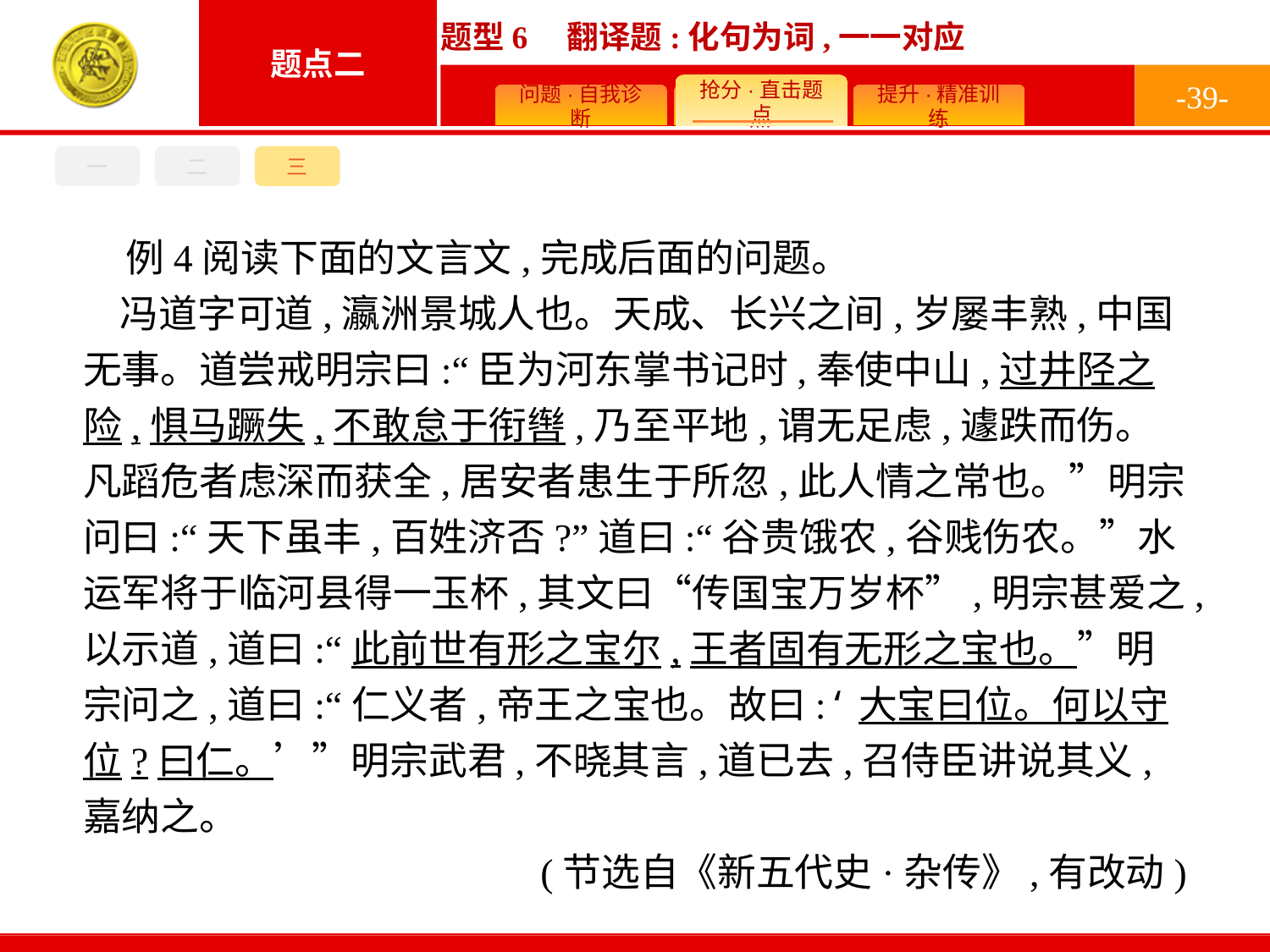

-39-
一
二
三
例4阅读下面的文言文,完成后面的问题。
冯道字可道,瀛洲景城人也。天成、长兴之间,岁屡丰熟,中国无事。道尝戒明宗曰:“臣为河东掌书记时,奉使中山,过井陉之险,惧马蹶失,不敢怠于衔辔,乃至平地,谓无足虑,遽跌而伤。凡蹈危者虑深而获全,居安者患生于所忽,此人情之常也。”明宗问曰:“天下虽丰,百姓济否?”道曰:“谷贵饿农,谷贱伤农。”水运军将于临河县得一玉杯,其文曰“传国宝万岁杯”,明宗甚爱之,以示道,道曰:“此前世有形之宝尔,王者固有无形之宝也。”明宗问之,道曰:“仁义者,帝王之宝也。故曰:‘大宝曰位。何以守位?曰仁。’”明宗武君,不晓其言,道已去,召侍臣讲说其义,嘉纳之。
(节选自《新五代史·杂传》,有改动)